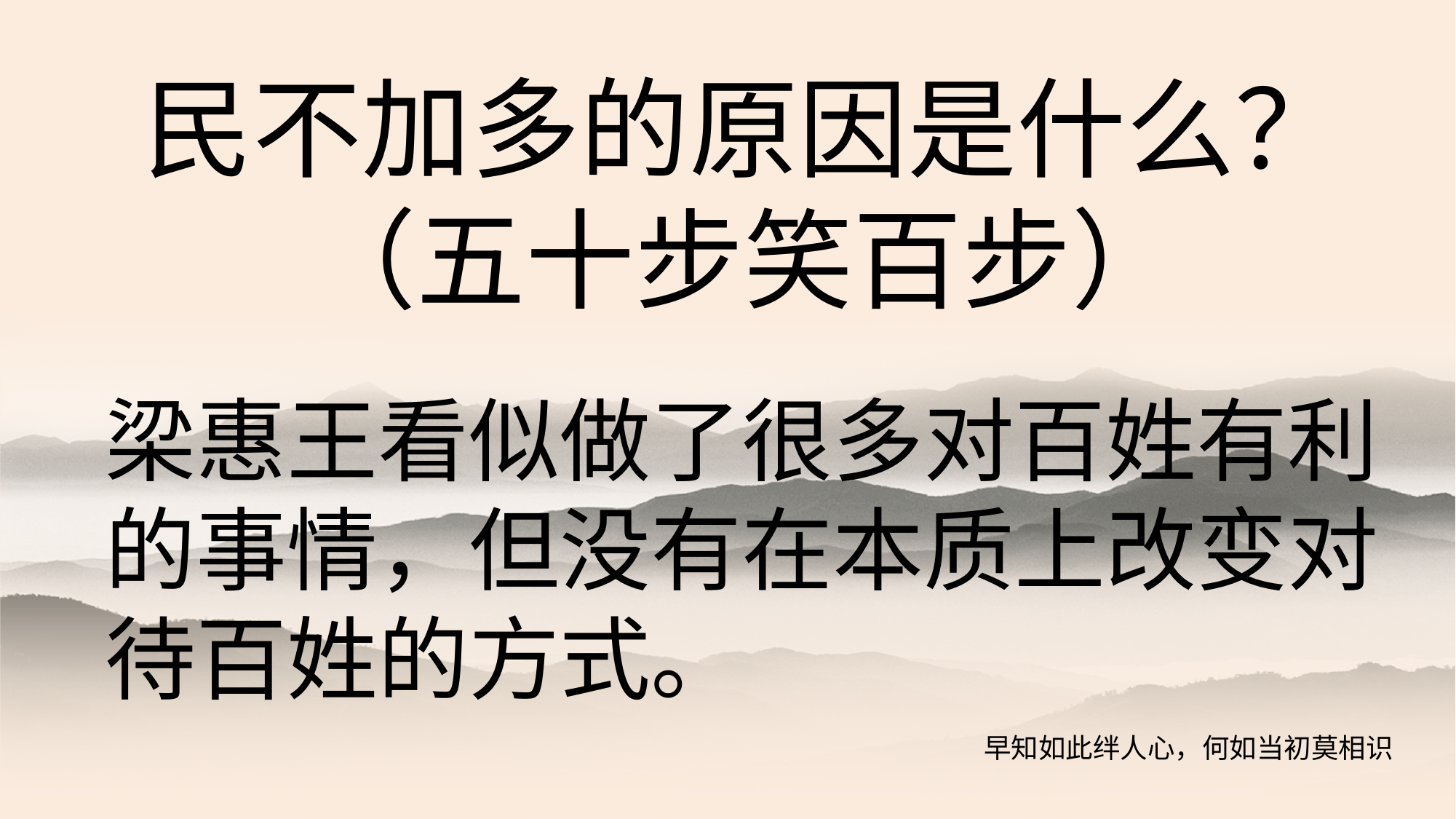

民不加多的原因是什么？（五十步笑百步）
梁惠王看似做了很多对百姓有利的事情，但没有在本质上改变对待百姓的方式。